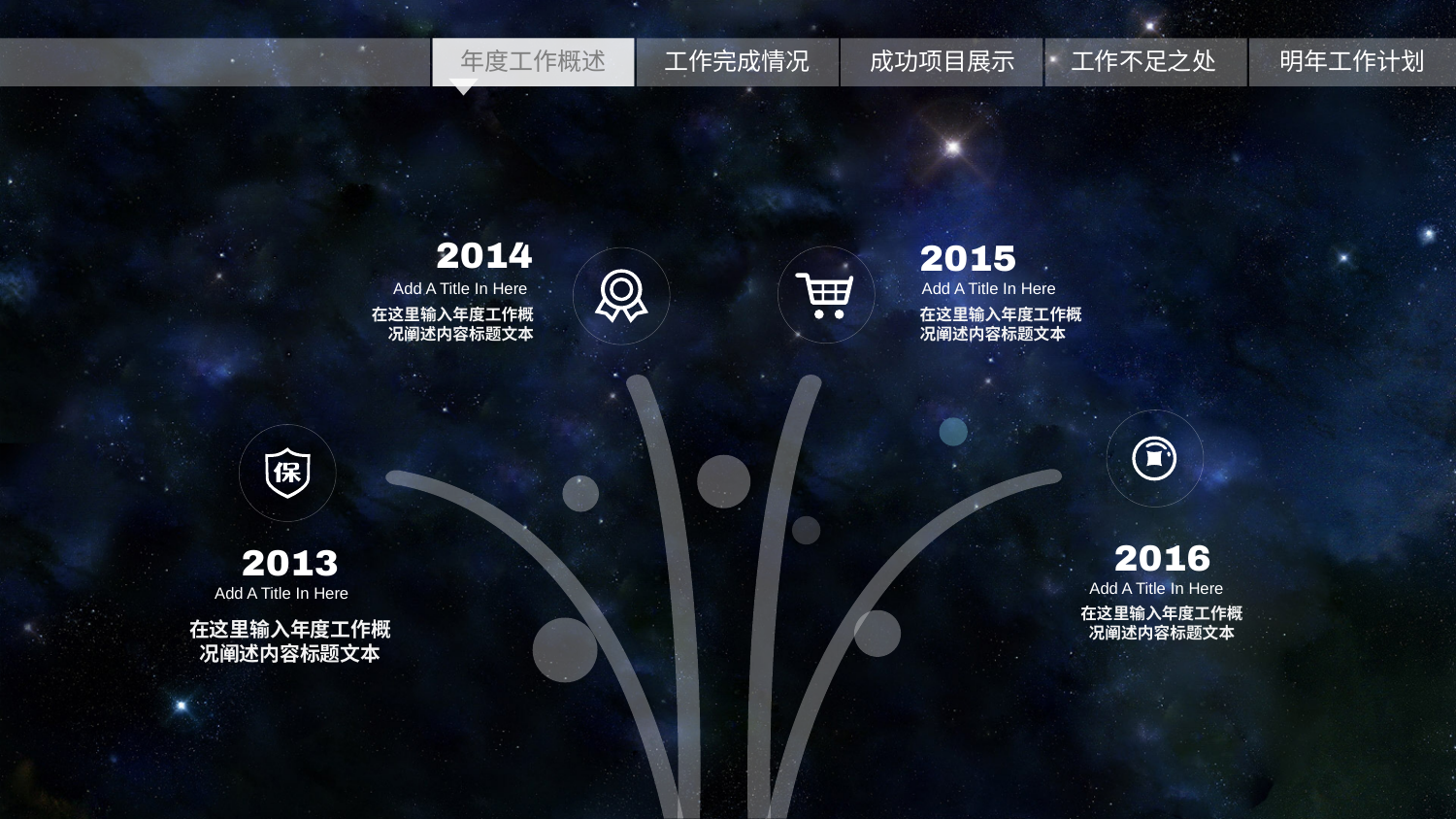

2014
Add A Title In Here
在这里输入年度工作概
况阐述内容标题文本
2015
Add A Title In Here
在这里输入年度工作概
况阐述内容标题文本

2016
Add A Title In Here
在这里输入年度工作概
况阐述内容标题文本
2013
Add A Title In Here
在这里输入年度工作概
况阐述内容标题文本